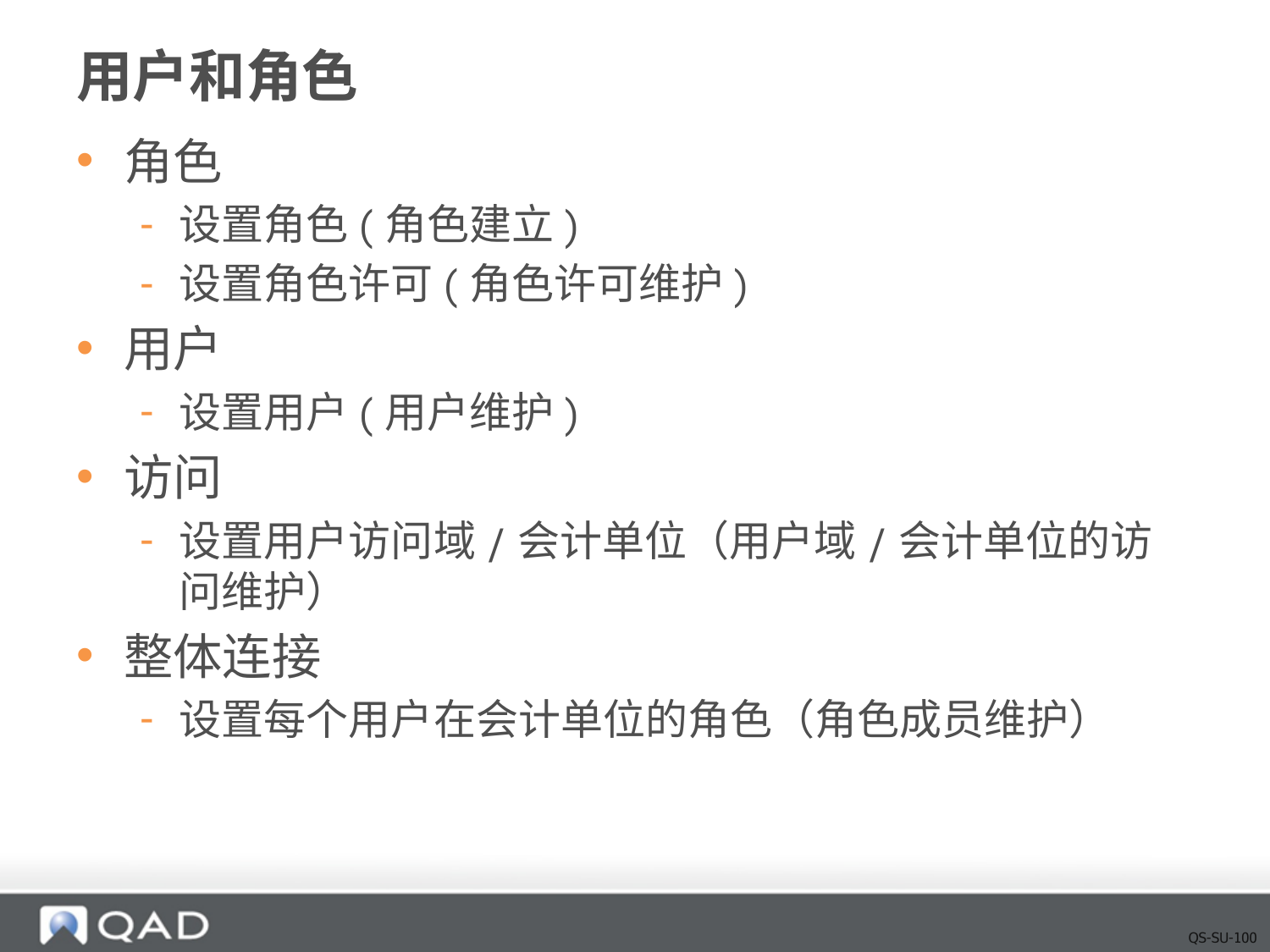

# 用户和角色
角色
设置角色(角色建立)
设置角色许可(角色许可维护)
用户
设置用户(用户维护)
访问
设置用户访问域/会计单位（用户域/会计单位的访问维护）
整体连接
设置每个用户在会计单位的角色（角色成员维护）
QS-SU-100